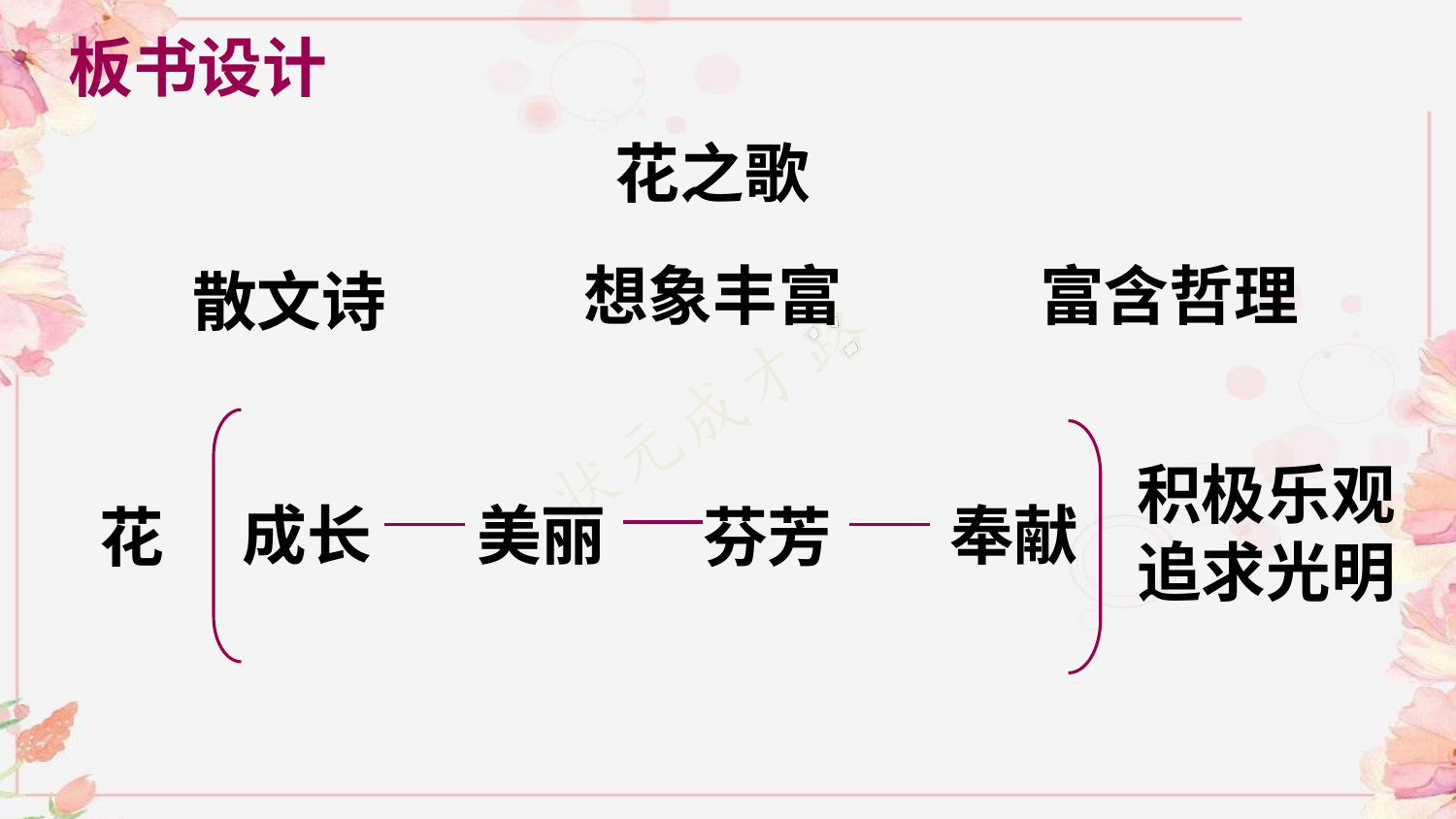

板书设计
花之歌
想象丰富
富含哲理
散文诗

积极乐观
追求光明
成长
美丽
奉献
花
芬芳